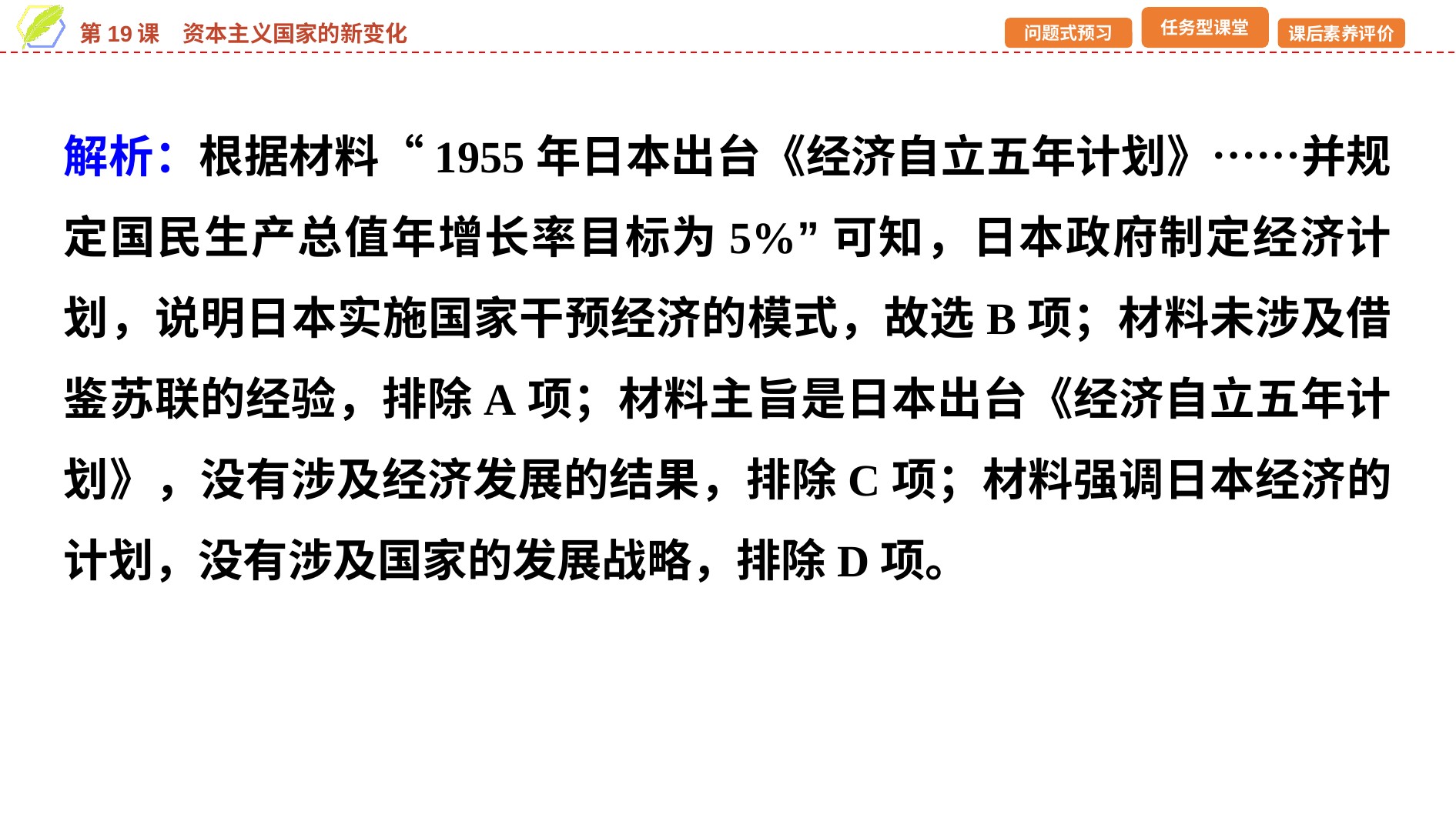

解析：根据材料“1955年日本出台《经济自立五年计划》……并规定国民生产总值年增长率目标为5%”可知，日本政府制定经济计划，说明日本实施国家干预经济的模式，故选B项；材料未涉及借鉴苏联的经验，排除A项；材料主旨是日本出台《经济自立五年计划》，没有涉及经济发展的结果，排除C项；材料强调日本经济的计划，没有涉及国家的发展战略，排除D项。